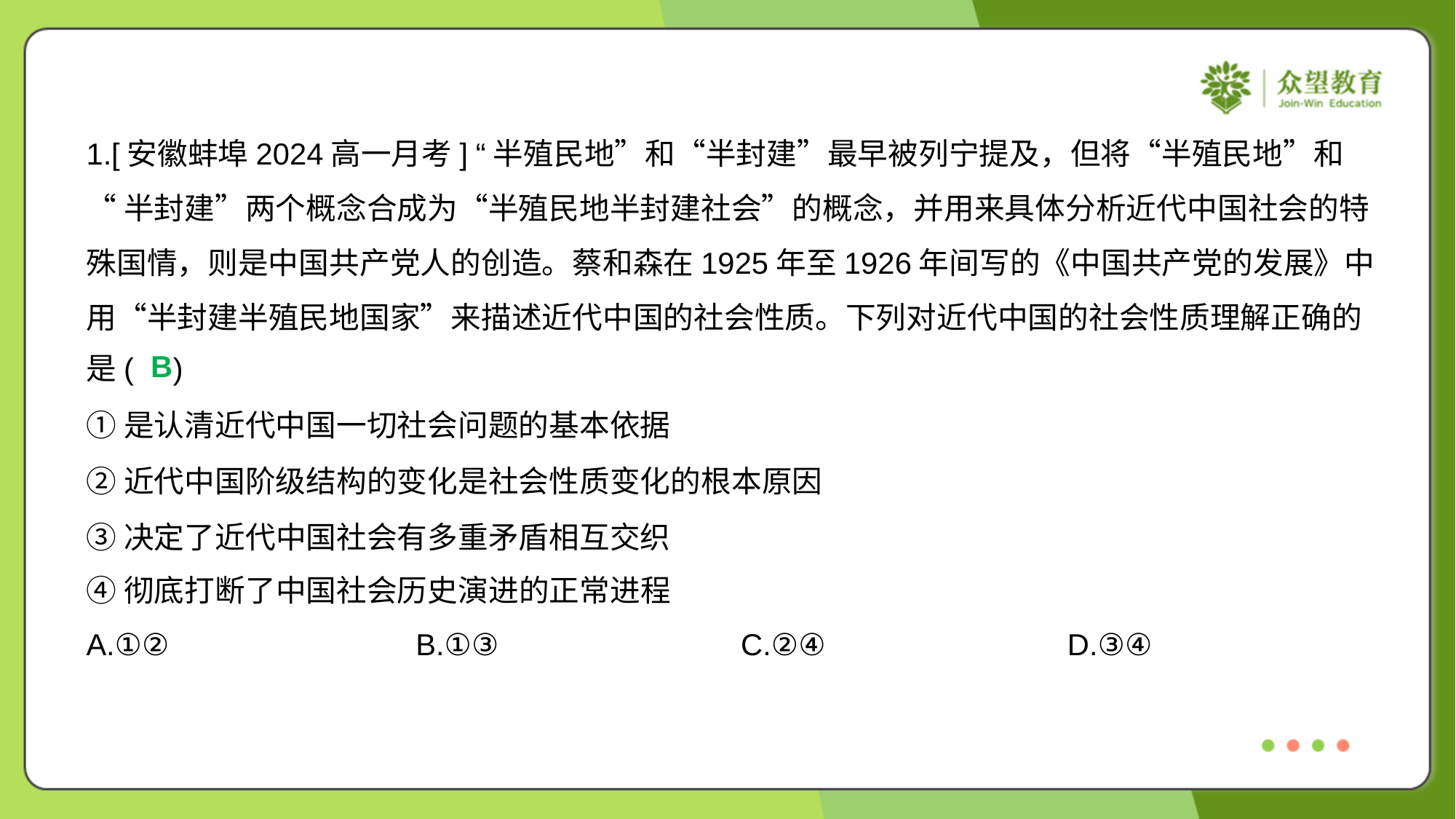

1.[安徽蚌埠2024高一月考] “半殖民地”和“半封建”最早被列宁提及，但将“半殖民地”和
“半封建”两个概念合成为“半殖民地半封建社会”的概念，并用来具体分析近代中国社会的特
殊国情，则是中国共产党人的创造。蔡和森在1925年至1926年间写的《中国共产党的发展》中
用“半封建半殖民地国家”来描述近代中国的社会性质。下列对近代中国的社会性质理解正确的
是(     )
B
①是认清近代中国一切社会问题的基本依据
②近代中国阶级结构的变化是社会性质变化的根本原因
③决定了近代中国社会有多重矛盾相互交织
④彻底打断了中国社会历史演进的正常进程
A.①②	B.①③	C.②④	D.③④